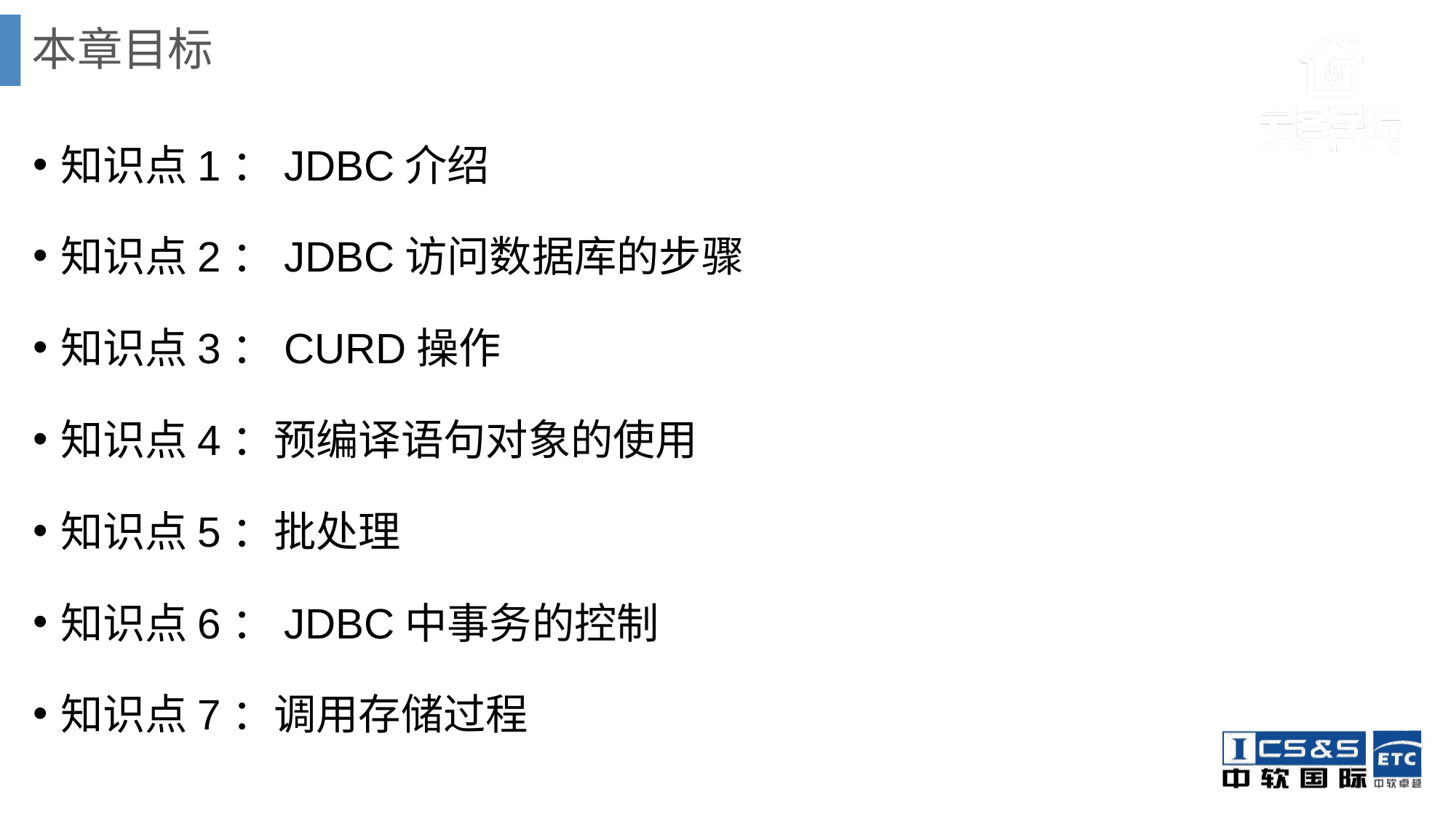

# 本章目标
知识点1：JDBC介绍
知识点2：JDBC访问数据库的步骤
知识点3：CURD操作
知识点4：预编译语句对象的使用
知识点5：批处理
知识点6：JDBC中事务的控制
知识点7：调用存储过程